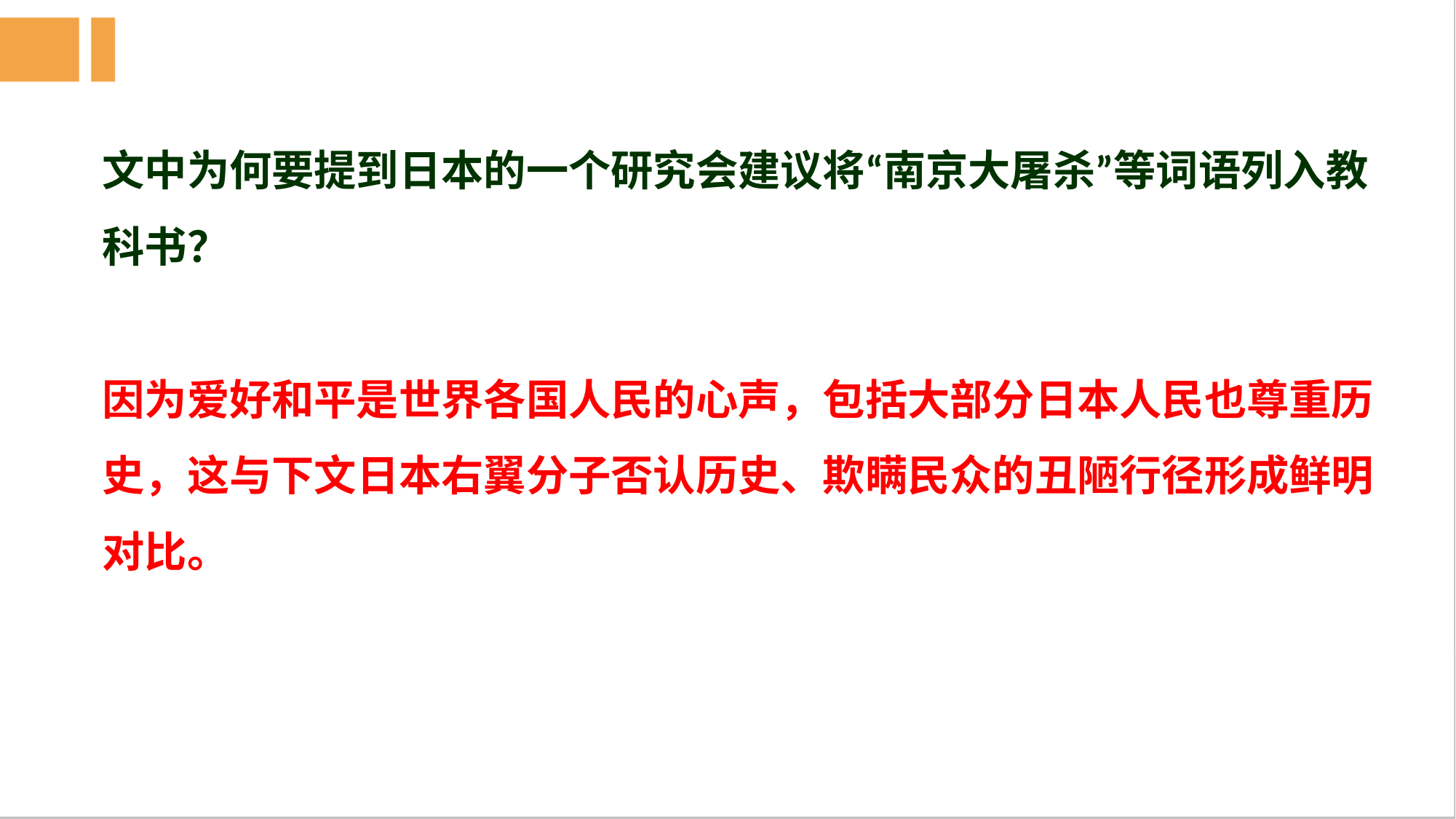

文中为何要提到日本的一个研究会建议将“南京大屠杀”等词语列入教科书？

因为爱好和平是世界各国人民的心声，包括大部分日本人民也尊重历史，这与下文日本右翼分子否认历史、欺瞒民众的丑陋行径形成鲜明对比。